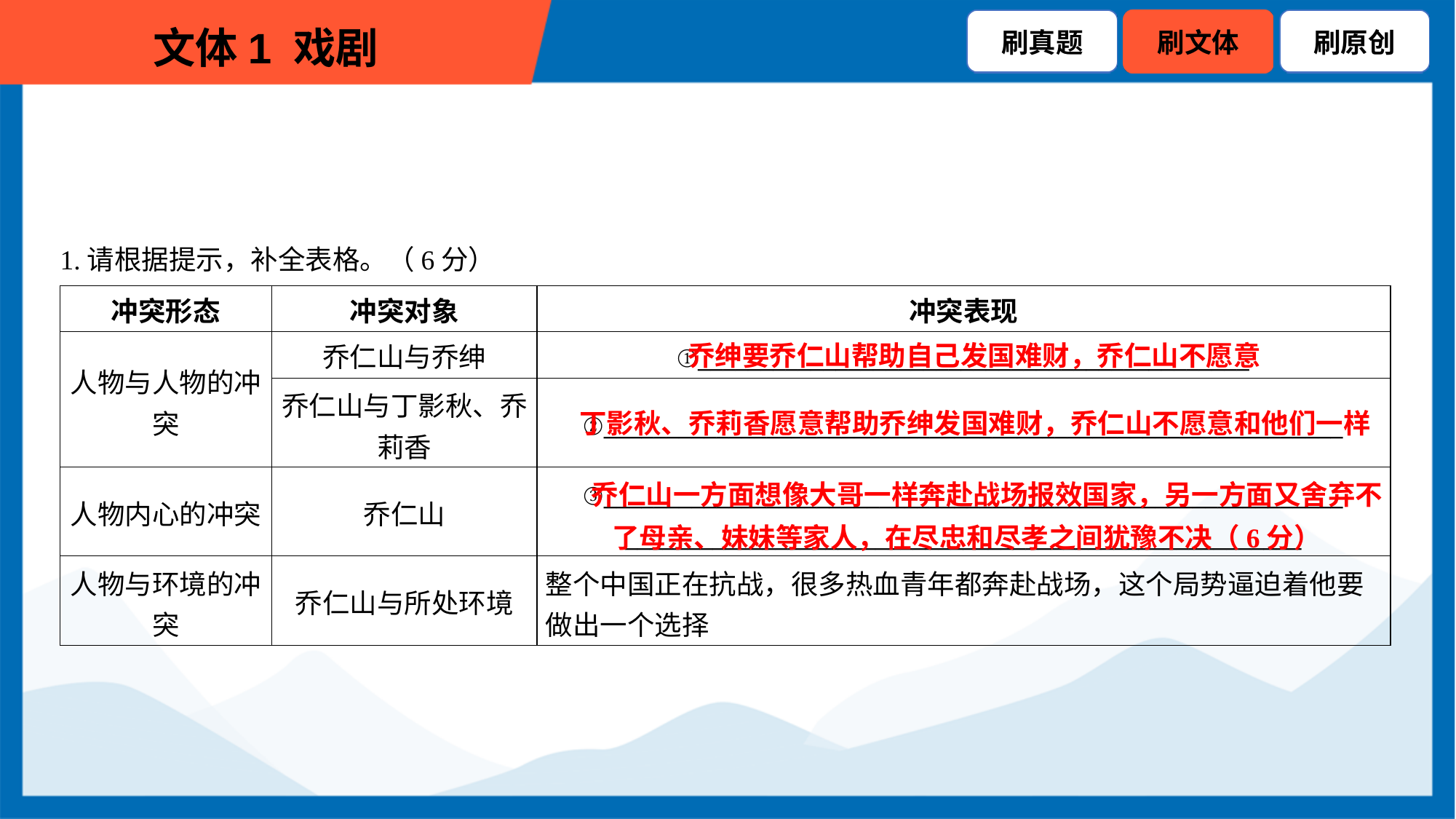

1.请根据提示，补全表格。（6分）
| 冲突形态 | 冲突对象 | 冲突表现 |
| --- | --- | --- |
| 人物与人物的冲 突 | 乔仁山与乔绅 | ①\_\_\_\_\_\_\_\_\_\_\_\_\_\_\_\_\_\_\_\_\_\_\_\_\_\_\_\_\_\_\_\_\_\_\_\_\_\_\_\_\_\_\_\_ |
|  | 乔仁山与丁影秋、乔 莉香 | ②\_\_\_\_\_\_\_\_\_\_\_\_\_\_\_\_\_\_\_\_\_\_\_\_\_\_\_\_\_\_\_\_\_\_\_\_\_\_\_\_\_\_\_\_\_\_\_\_\_\_\_\_\_\_\_\_\_\_\_ |
| 人物内心的冲突 | 乔仁山 | ③\_\_\_\_\_\_\_\_\_\_\_\_\_\_\_\_\_\_\_\_\_\_\_\_\_\_\_\_\_\_\_\_\_\_\_\_\_\_\_\_\_\_\_\_\_\_\_\_\_\_\_\_\_\_\_\_\_\_\_ \_\_\_\_\_\_\_\_\_\_\_\_\_\_\_\_\_\_\_\_\_\_\_\_\_\_\_\_\_\_\_\_\_\_\_\_\_\_\_\_\_\_\_\_\_\_\_\_\_\_\_\_\_\_ |
| 人物与环境的冲 突 | 乔仁山与所处环境 | 整个中国正在抗战，很多热血青年都奔赴战场，这个局势逼迫着他要 做出一个选择 |
乔绅要乔仁山帮助自己发国难财，乔仁山不愿意
丁影秋、乔莉香愿意帮助乔绅发国难财，乔仁山不愿意和他们一样
乔仁山一方面想像大哥一样奔赴战场报效国家，另一方面又舍弃不了母亲、妹妹等家人，在尽忠和尽孝之间犹豫不决（6分）